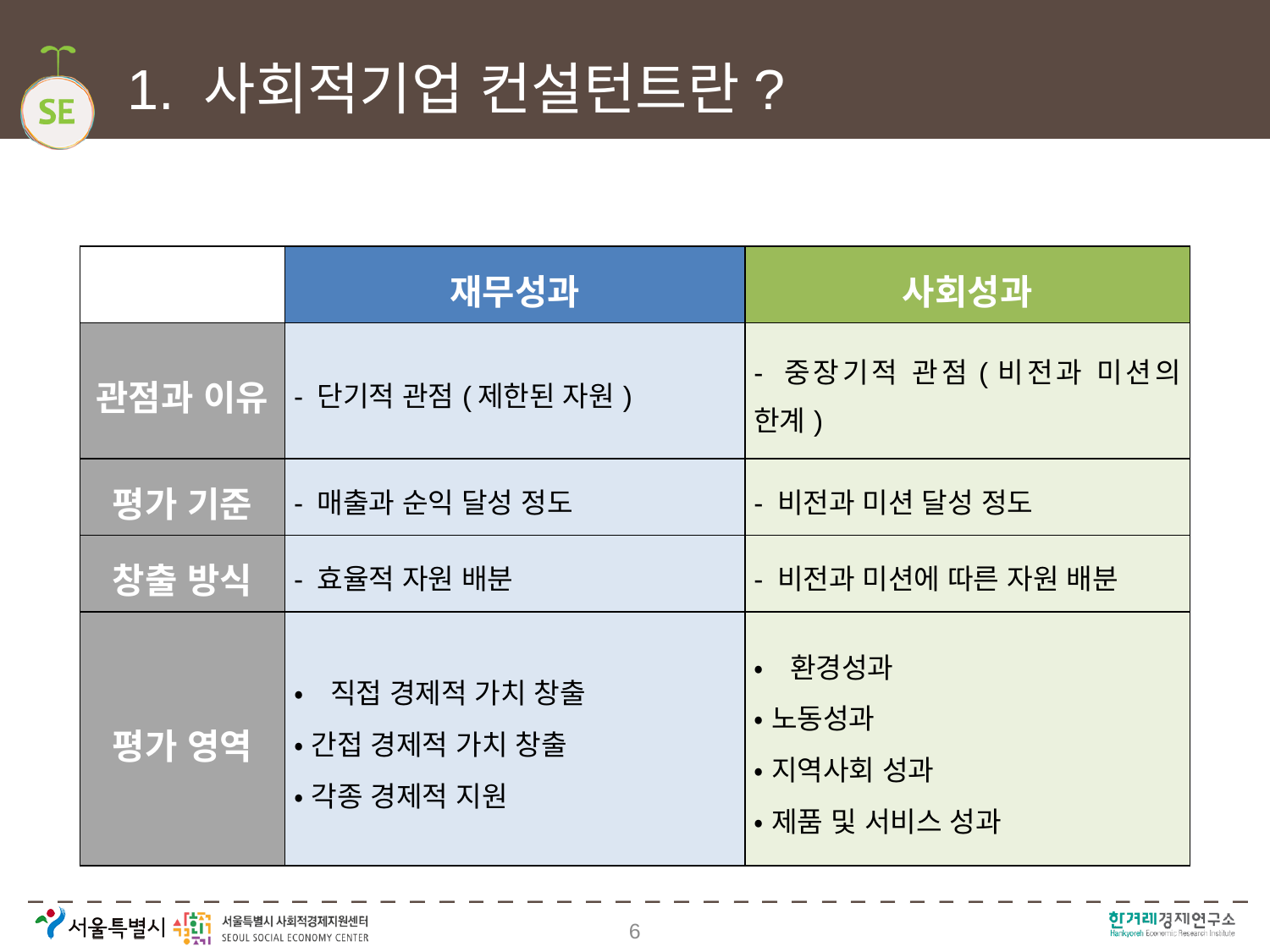

# 1. 사회적기업 컨설턴트란?
|  | 재무성과 | 사회성과 |
| --- | --- | --- |
| 관점과 이유 | - 단기적 관점(제한된 자원) | - 중장기적 관점(비전과 미션의 한계) |
| 평가 기준 | - 매출과 순익 달성 정도 | - 비전과 미션 달성 정도 |
| 창출 방식 | - 효율적 자원 배분 | - 비전과 미션에 따른 자원 배분 |
| 평가 영역 | •직접 경제적 가치 창출 •간접 경제적 가치 창출 •각종 경제적 지원 | •환경성과 •노동성과 •지역사회 성과 •제품 및 서비스 성과 |
6